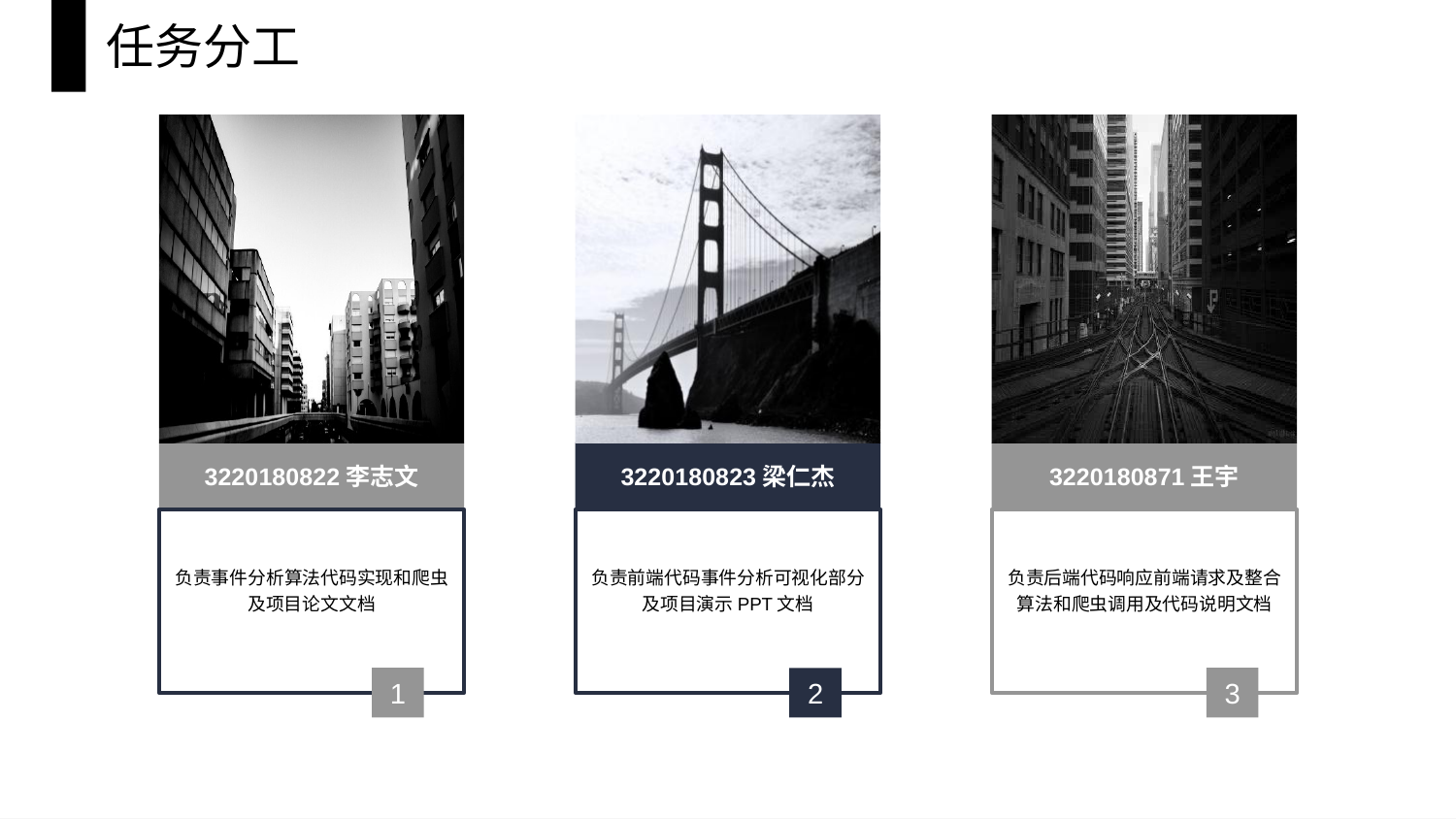

任务分工

3220180823梁仁杰

负责前端代码事件分析可视化部分及项目演示PPT文档

2

3220180822李志文

负责事件分析算法代码实现和爬虫及项目论文文档

1

3220180871王宇

负责后端代码响应前端请求及整合算法和爬虫调用及代码说明文档

3